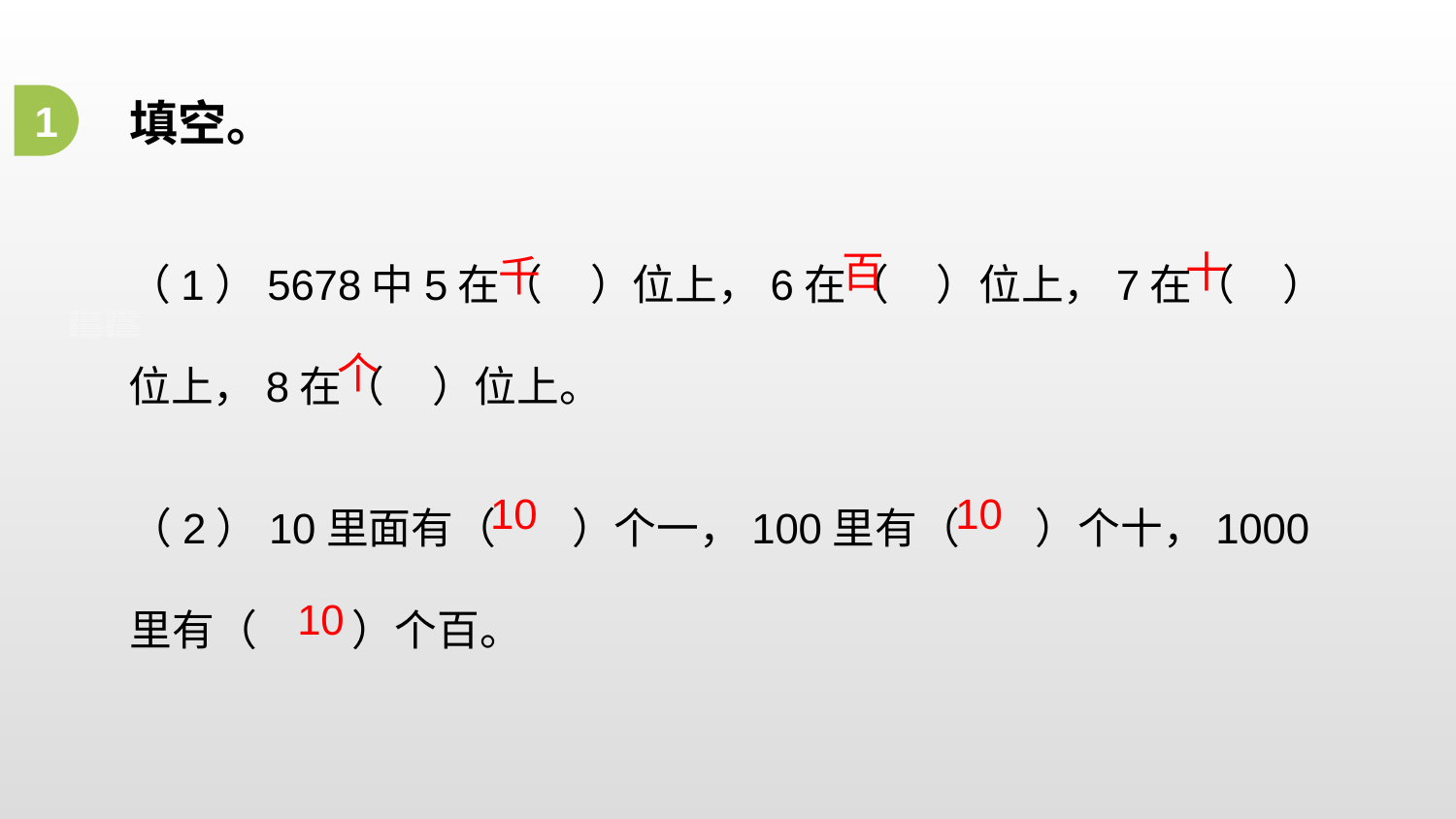

填空。
1
（1）5678中5在（     ）位上，6在（     ）位上，7在（     ）位上，8在（     ）位上。
百
十
千
个
（2）10里面有（        ）个一，100里有（        ）个十，1000里有（          ）个百。
10
10
10